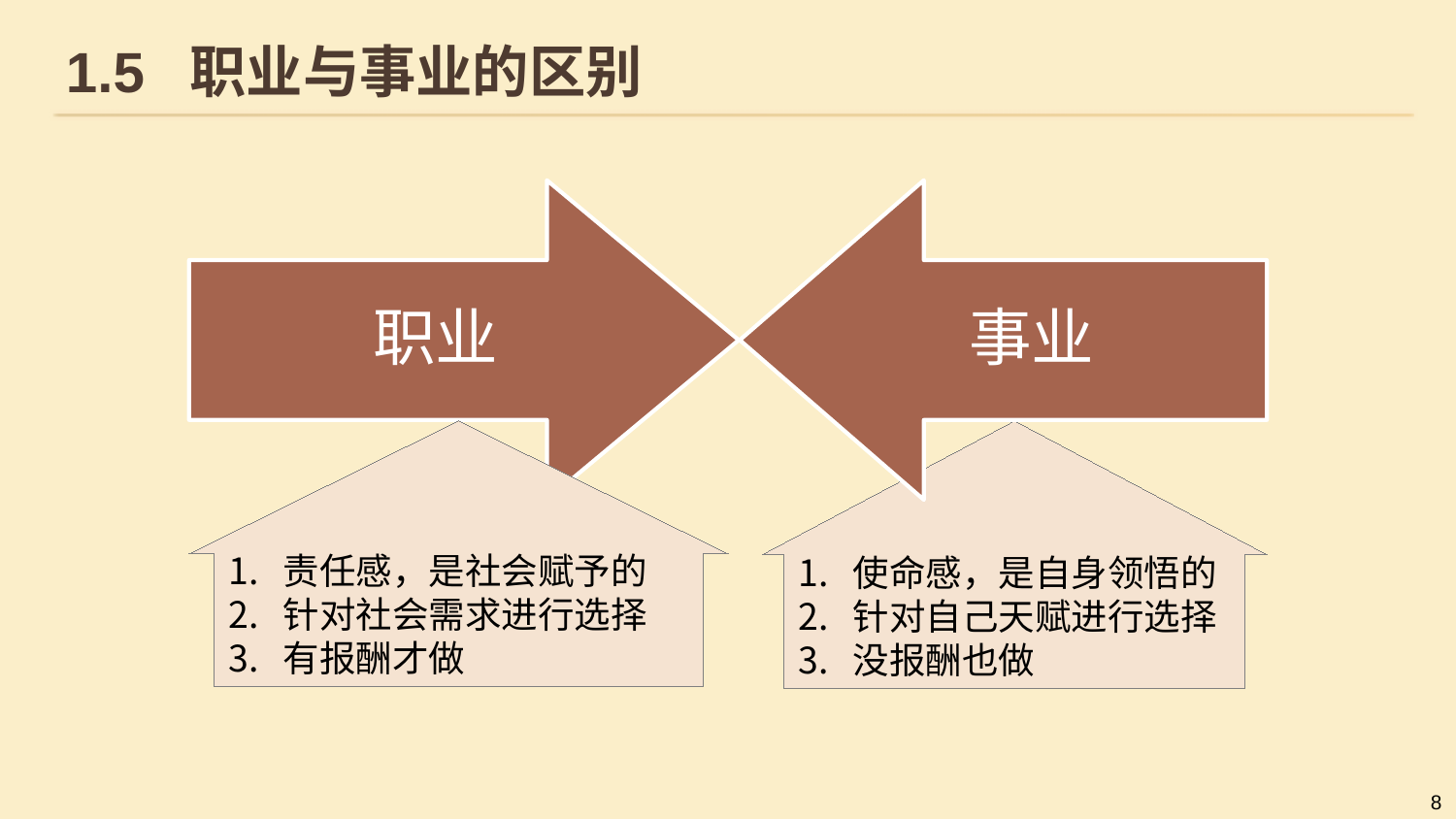

# 1.5  职业与事业的区别
职业
事业
责任感，是社会赋予的
针对社会需求进行选择
有报酬才做
使命感，是自身领悟的
针对自己天赋进行选择
没报酬也做
8